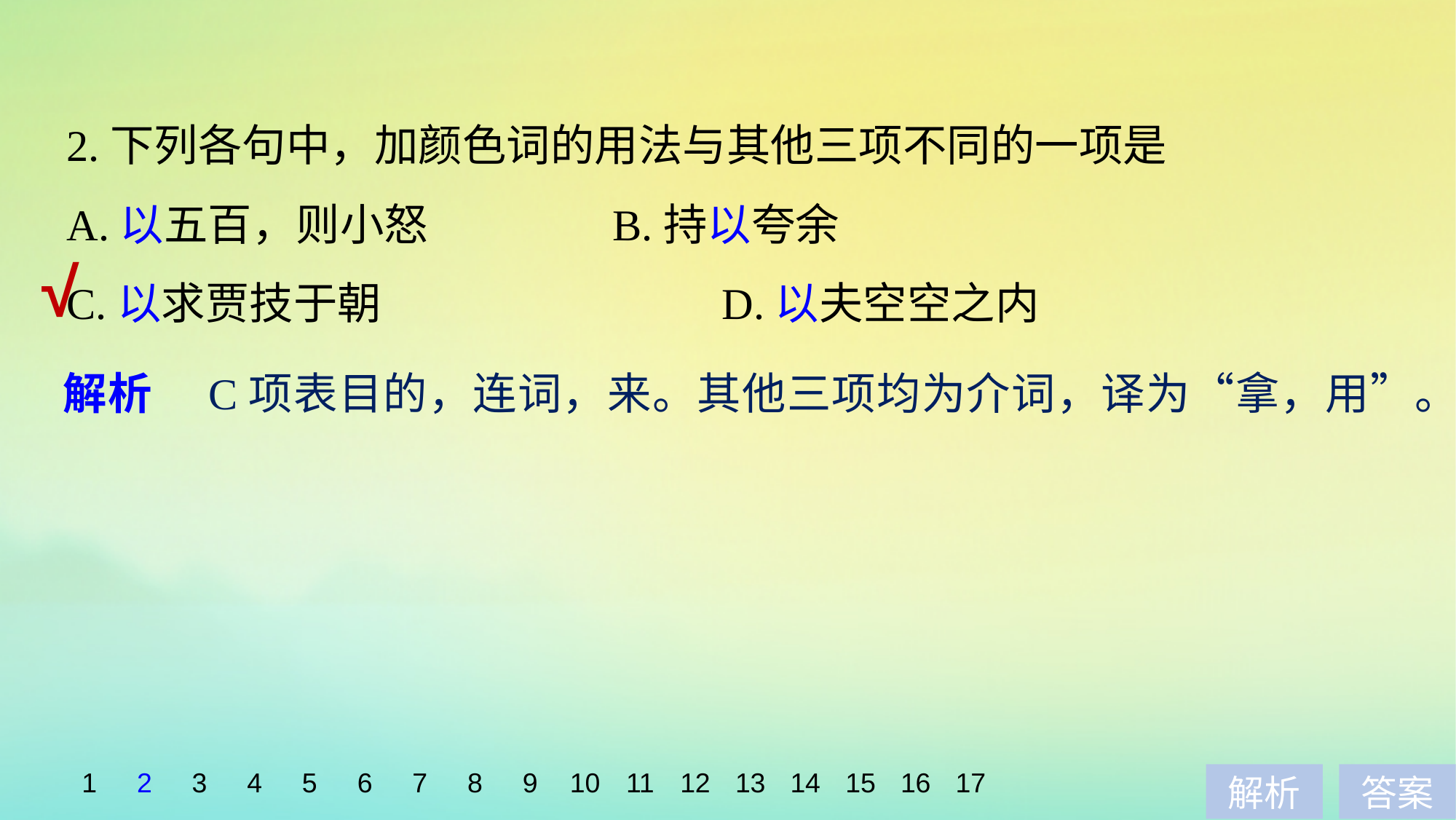

2.下列各句中，加颜色词的用法与其他三项不同的一项是
A.以五百，则小怒  		B.持以夸余
C.以求贾技于朝  			D.以夫空空之内
√
解析　C项表目的，连词，来。其他三项均为介词，译为“拿，用”。
1
2
3
4
5
6
7
8
9
10
11
12
13
14
15
16
17
解析
答案